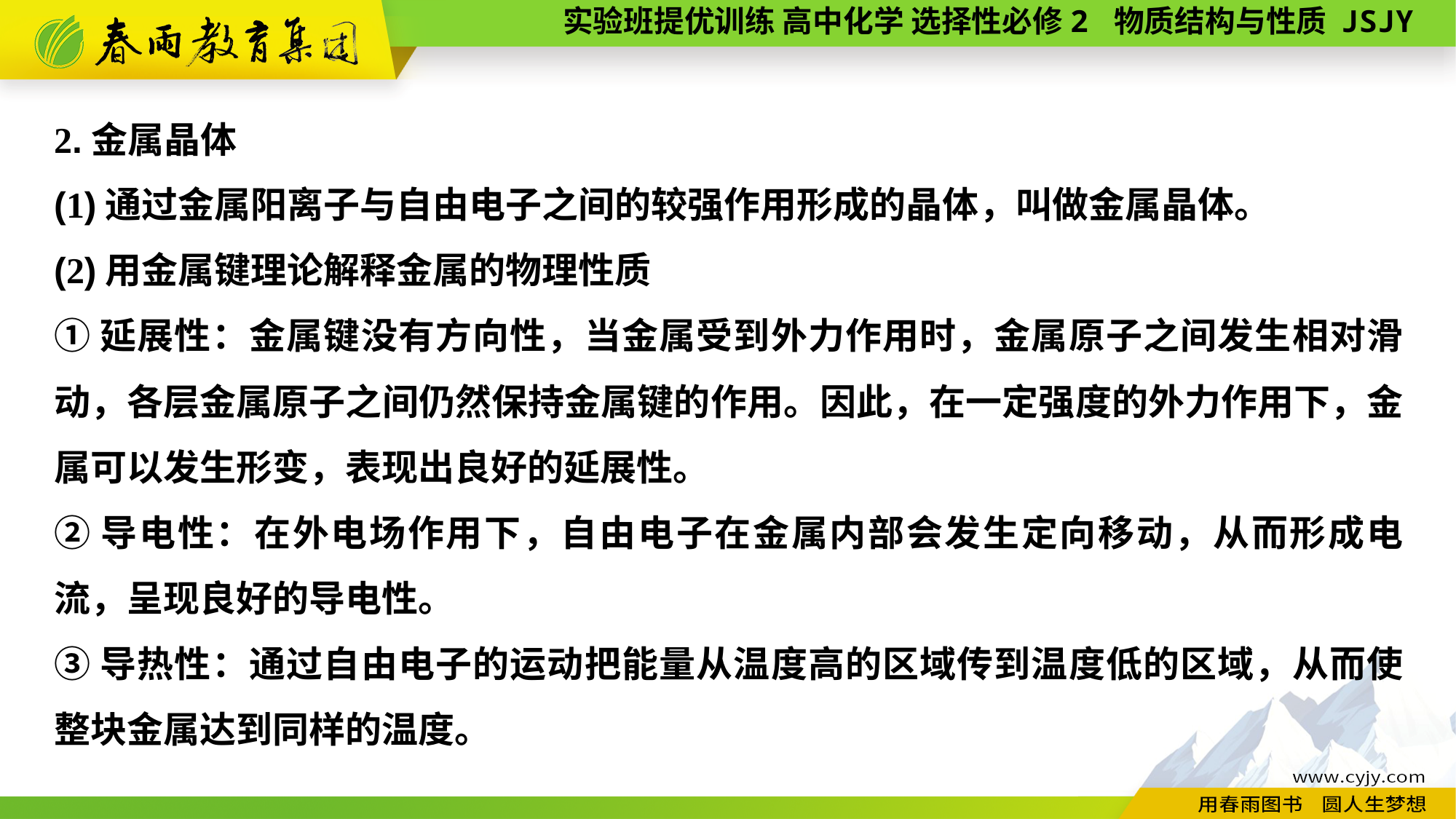

2.金属晶体
(1)通过金属阳离子与自由电子之间的较强作用形成的晶体，叫做金属晶体。
(2)用金属键理论解释金属的物理性质
①延展性：金属键没有方向性，当金属受到外力作用时，金属原子之间发生相对滑动，各层金属原子之间仍然保持金属键的作用。因此，在一定强度的外力作用下，金属可以发生形变，表现出良好的延展性。
②导电性：在外电场作用下，自由电子在金属内部会发生定向移动，从而形成电流，呈现良好的导电性。
③导热性：通过自由电子的运动把能量从温度高的区域传到温度低的区域，从而使整块金属达到同样的温度。